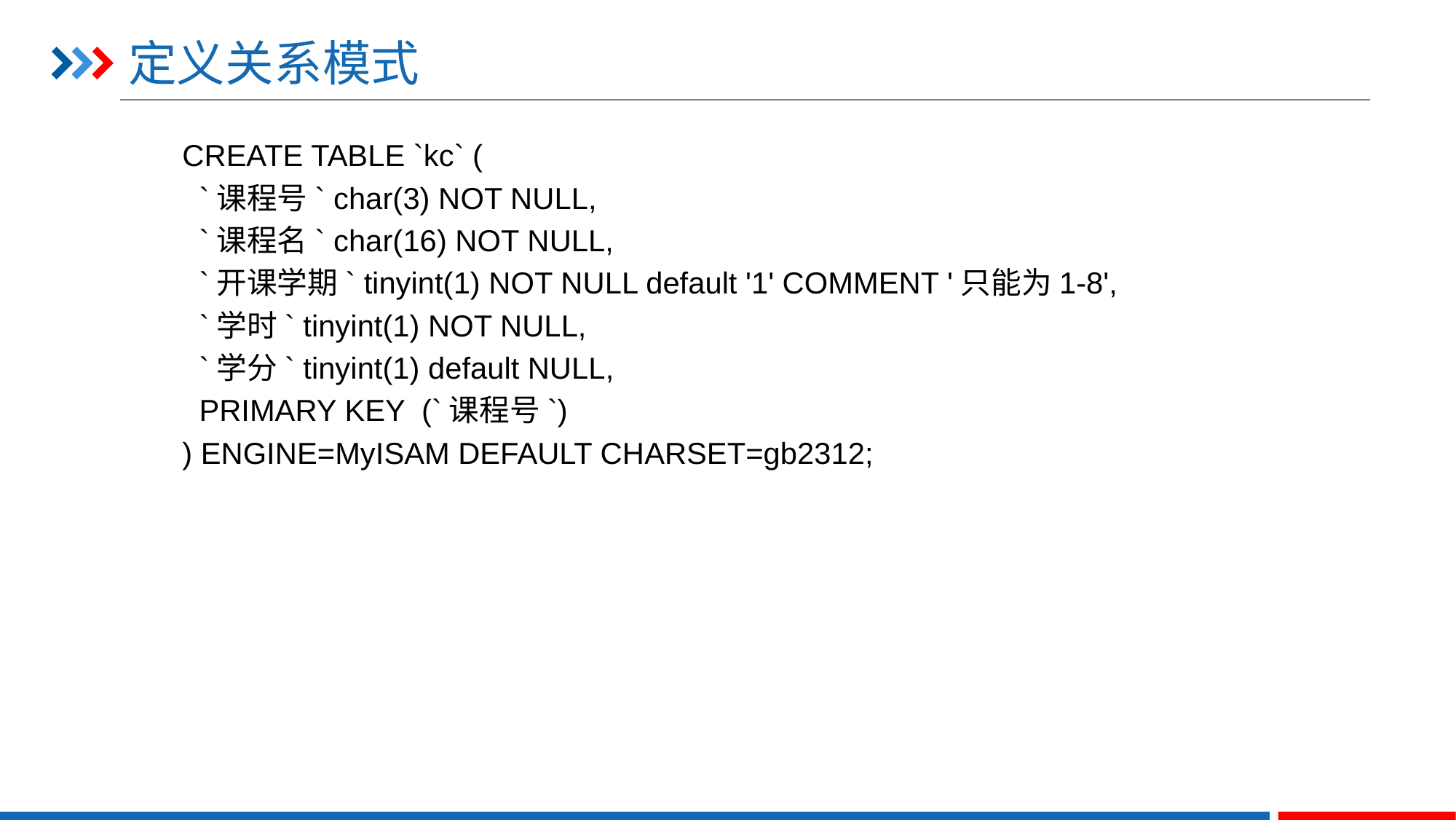

# 定义关系模式
CREATE TABLE `kc` (
  `课程号` char(3) NOT NULL,
  `课程名` char(16) NOT NULL,
  `开课学期` tinyint(1) NOT NULL default '1' COMMENT '只能为1-8',
  `学时` tinyint(1) NOT NULL,
  `学分` tinyint(1) default NULL,
  PRIMARY KEY  (`课程号`)
) ENGINE=MyISAM DEFAULT CHARSET=gb2312;